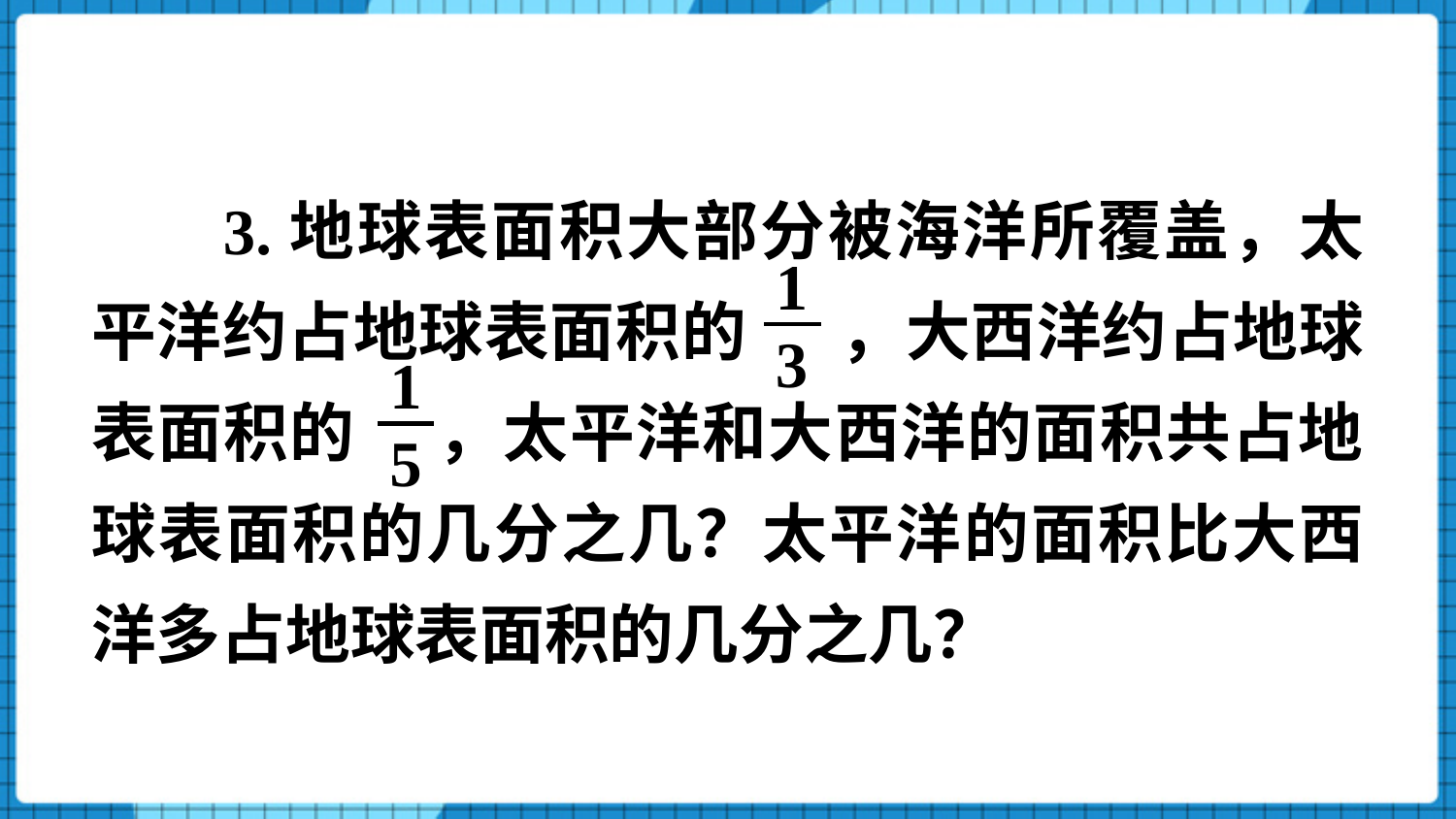

3.地球表面积大部分被海洋所覆盖，太平洋约占地球表面积的      ，大西洋约占地球表面积的     ，太平洋和大西洋的面积共占地球表面积的几分之几？太平洋的面积比大西洋多占地球表面积的几分之几？
1
3
1
5